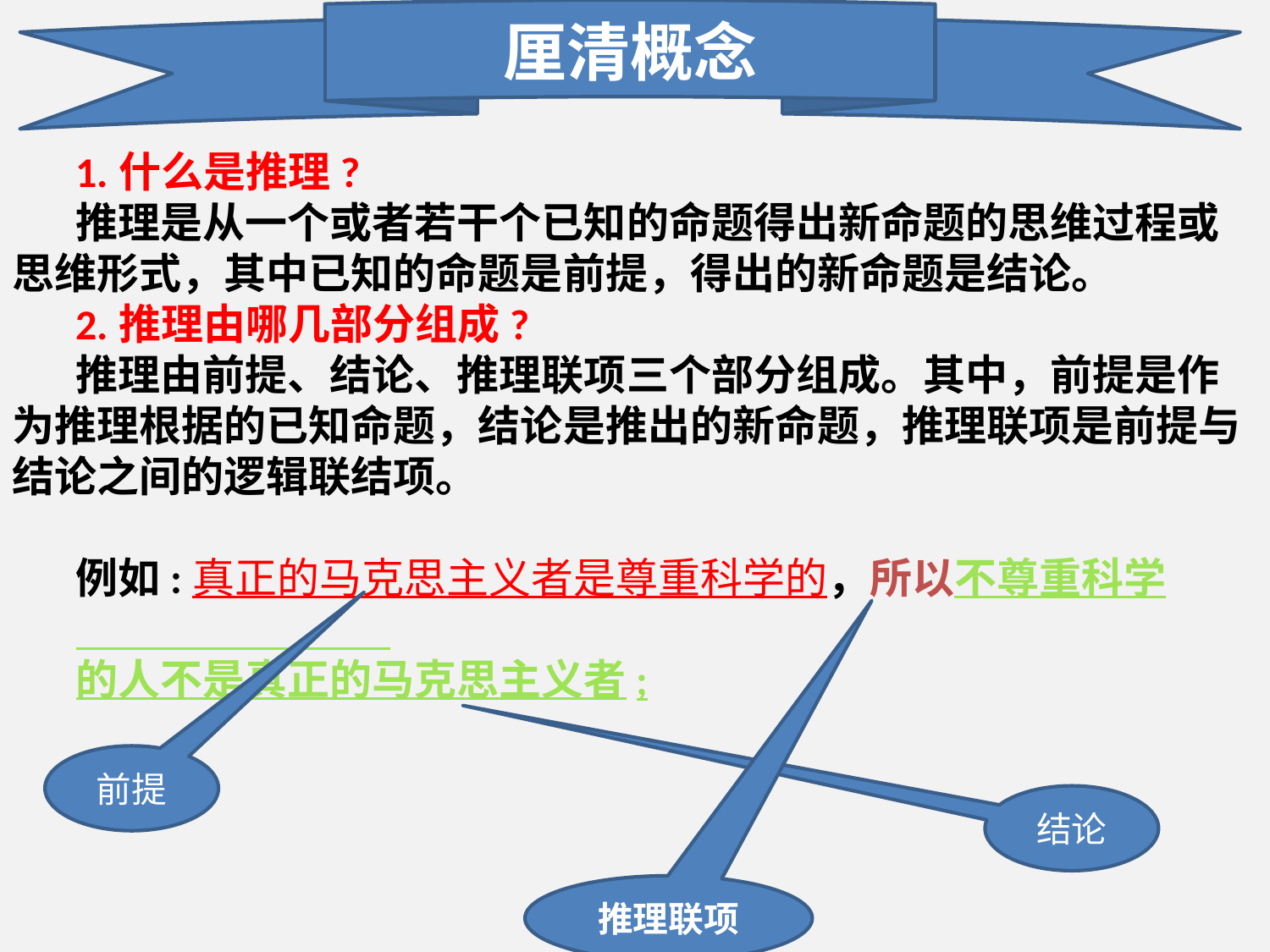

厘清概念
1.什么是推理?
推理是从一个或者若干个已知的命题得出新命题的思维过程或思维形式，其中已知的命题是前提，得出的新命题是结论。
2.推理由哪几部分组成?
推理由前提、结论、推理联项三个部分组成。其中，前提是作为推理根据的已知命题，结论是推出的新命题，推理联项是前提与结论之间的逻辑联结项。

例如:真正的马克思主义者是尊重科学的，所以不尊重科学

的人不是真正的马克思主义者;

前提
结论
推理联项